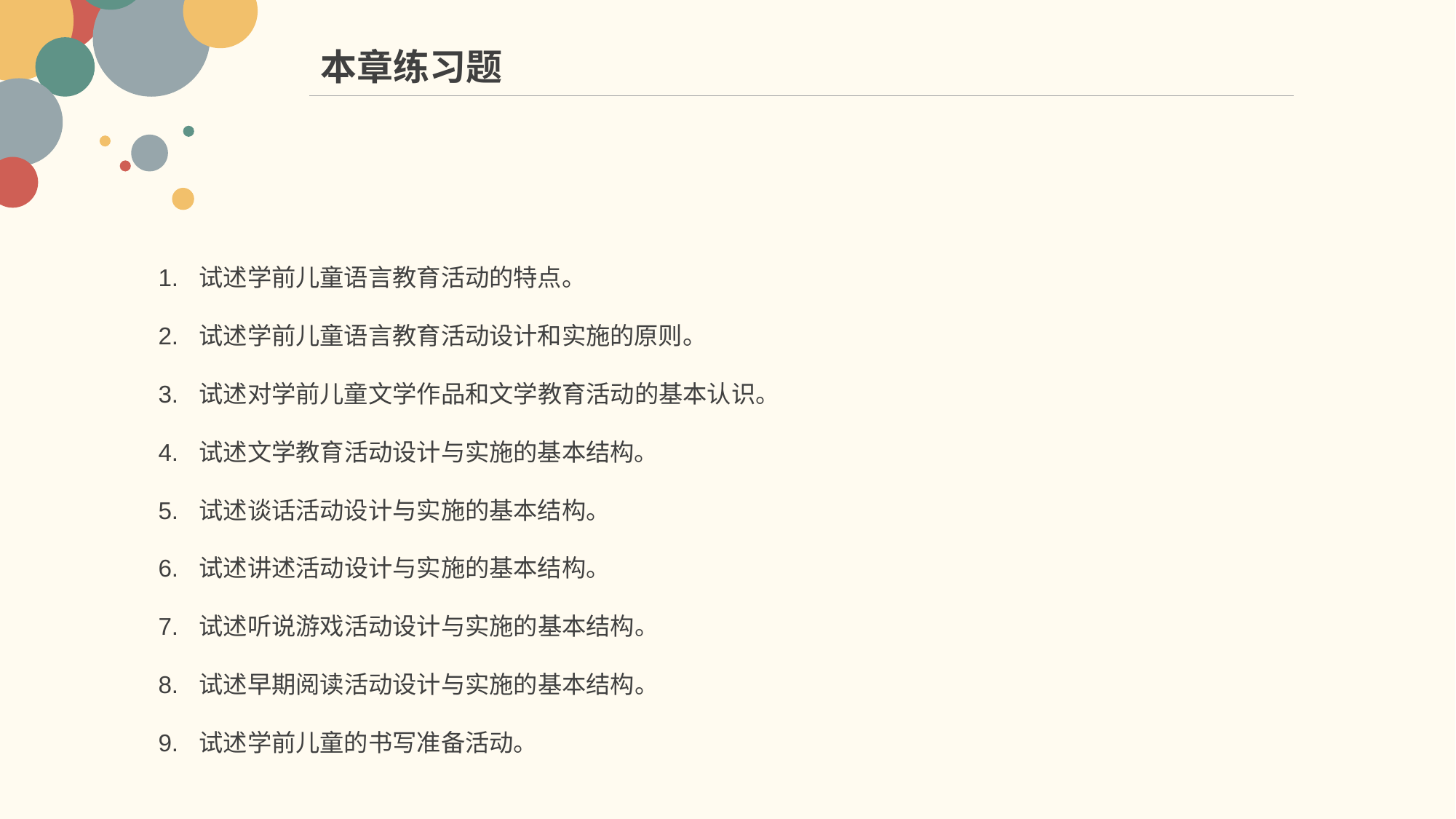

本章练习题
试述学前儿童语言教育活动的特点。
试述学前儿童语言教育活动设计和实施的原则。
试述对学前儿童文学作品和文学教育活动的基本认识。
试述文学教育活动设计与实施的基本结构。
试述谈话活动设计与实施的基本结构。
试述讲述活动设计与实施的基本结构。
试述听说游戏活动设计与实施的基本结构。
试述早期阅读活动设计与实施的基本结构。
试述学前儿童的书写准备活动。